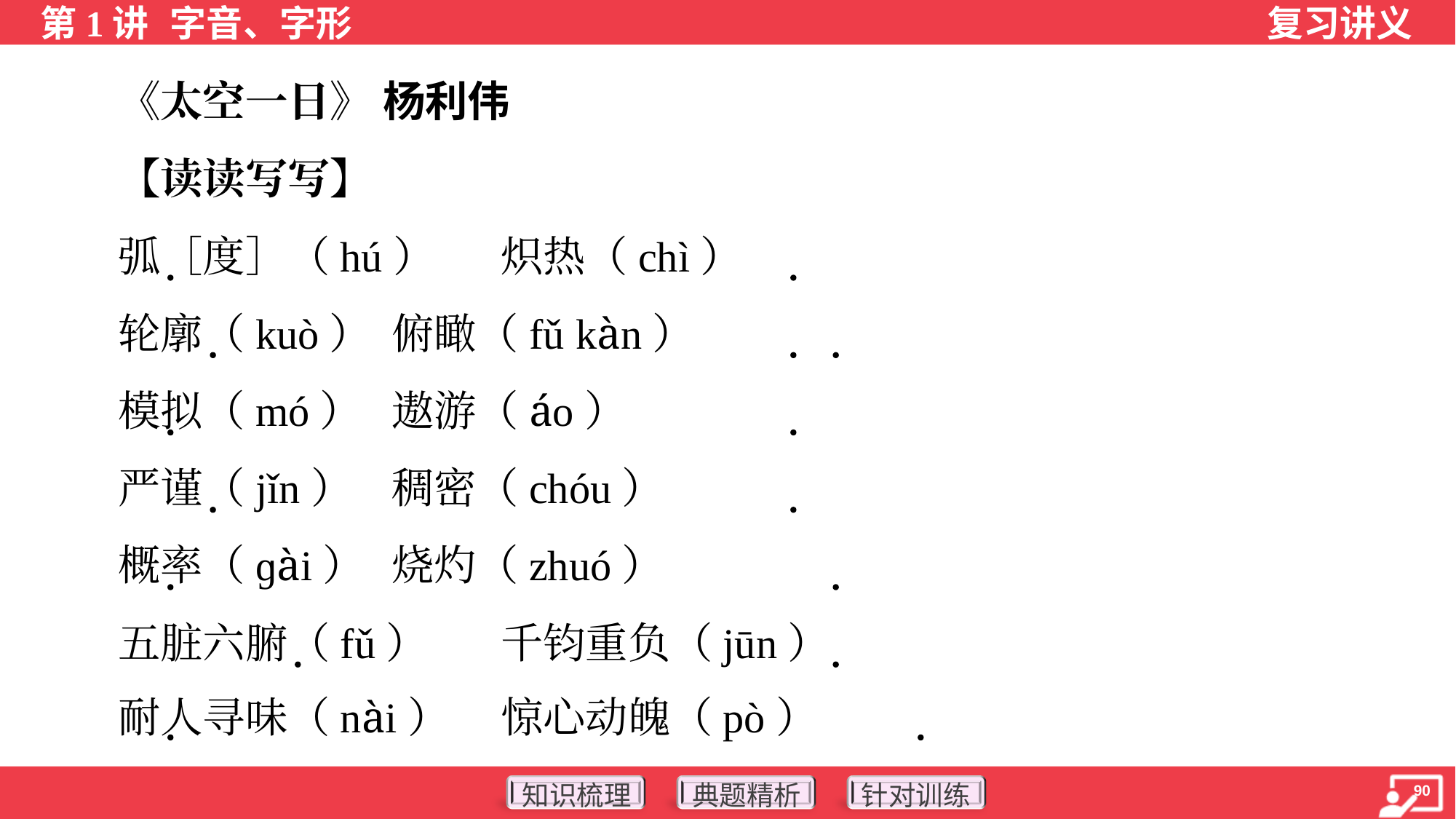

《太空一日》 杨利伟
    【读读写写】
    弧［度］（hú）	炽热（chì）
    轮廓（kuò）	俯瞰（fǔ kàn）
    模拟（mó）	遨游（áo）
    严谨（jǐn）	稠密（chóu）
    概率（ɡài）	烧灼（zhuó）
    五脏六腑（fǔ）	千钧重负（jūn）
    耐人寻味（nài）	惊心动魄（pò）